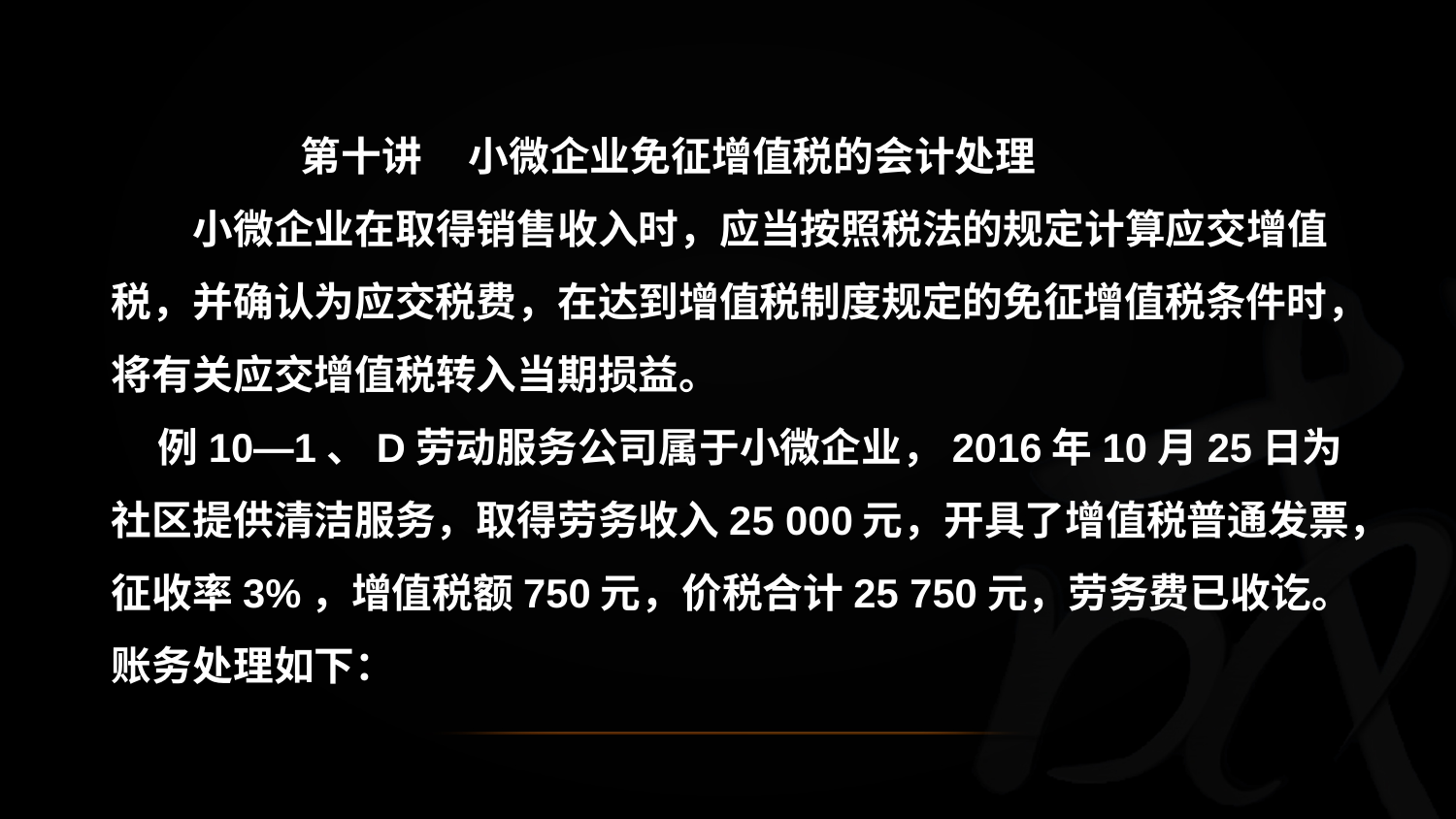

第十讲     小微企业免征增值税的会计处理
　　小微企业在取得销售收入时，应当按照税法的规定计算应交增值税，并确认为应交税费，在达到增值税制度规定的免征增值税条件时，将有关应交增值税转入当期损益。
    例10—1、D劳动服务公司属于小微企业，2016年10月25日为社区提供清洁服务，取得劳务收入25 000元，开具了增值税普通发票，征收率3%，增值税额750元，价税合计25 750元，劳务费已收讫。账务处理如下：